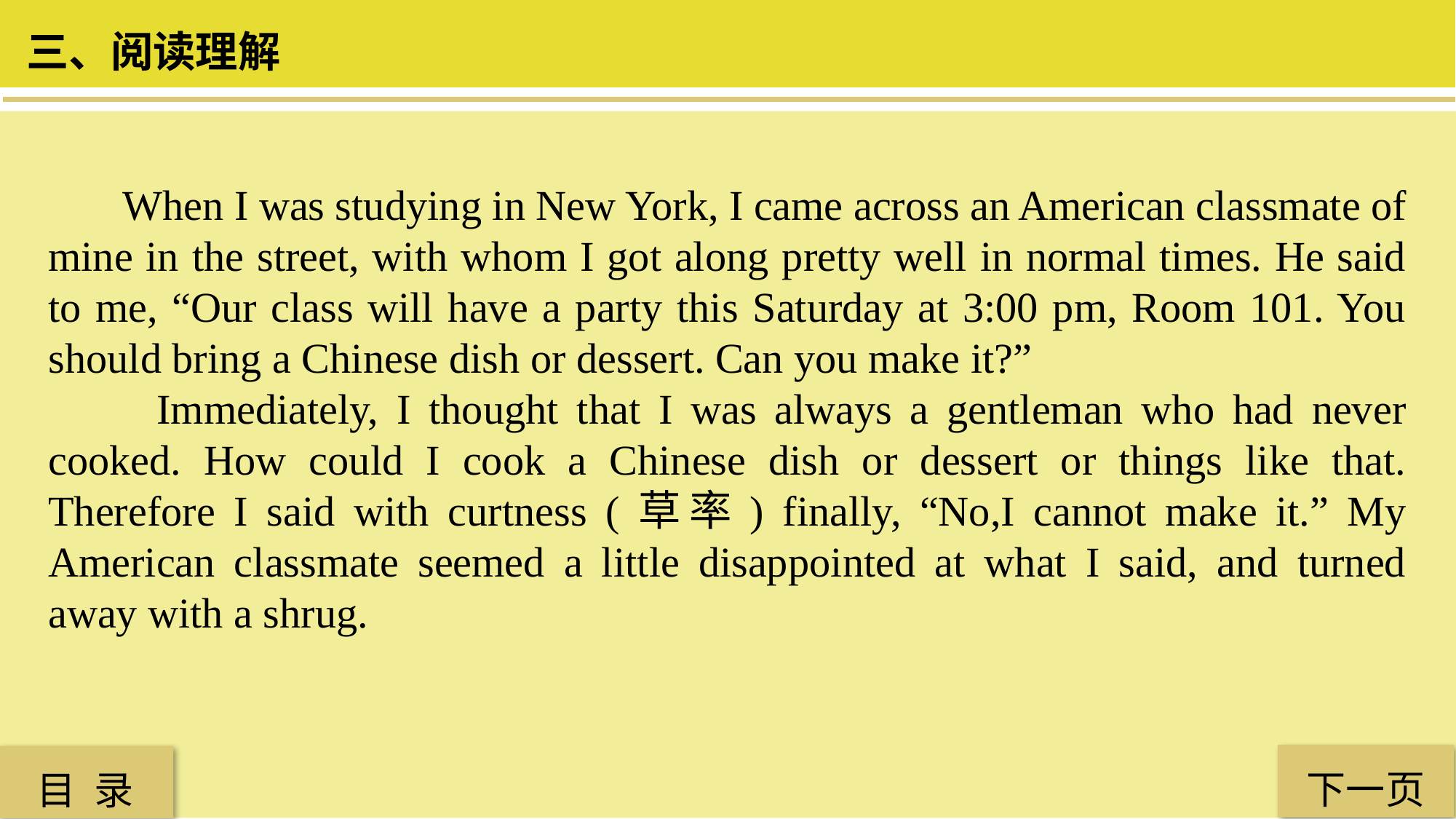

三、阅读理解
       When I was studying in New York, I came across an American classmate of mine in the street, with whom I got along pretty well in normal times. He said to me, “Our class will have a party this Saturday at 3:00 pm, Room 101. You should bring a Chinese dish or dessert. Can you make it?”
      Immediately, I thought that I was always a gentleman who had never cooked. How could I cook a Chinese dish or dessert or things like that. Therefore I said with curtness (草率) finally, “No,I cannot make it.” My American classmate seemed a little disappointed at what I said, and turned away with a shrug.